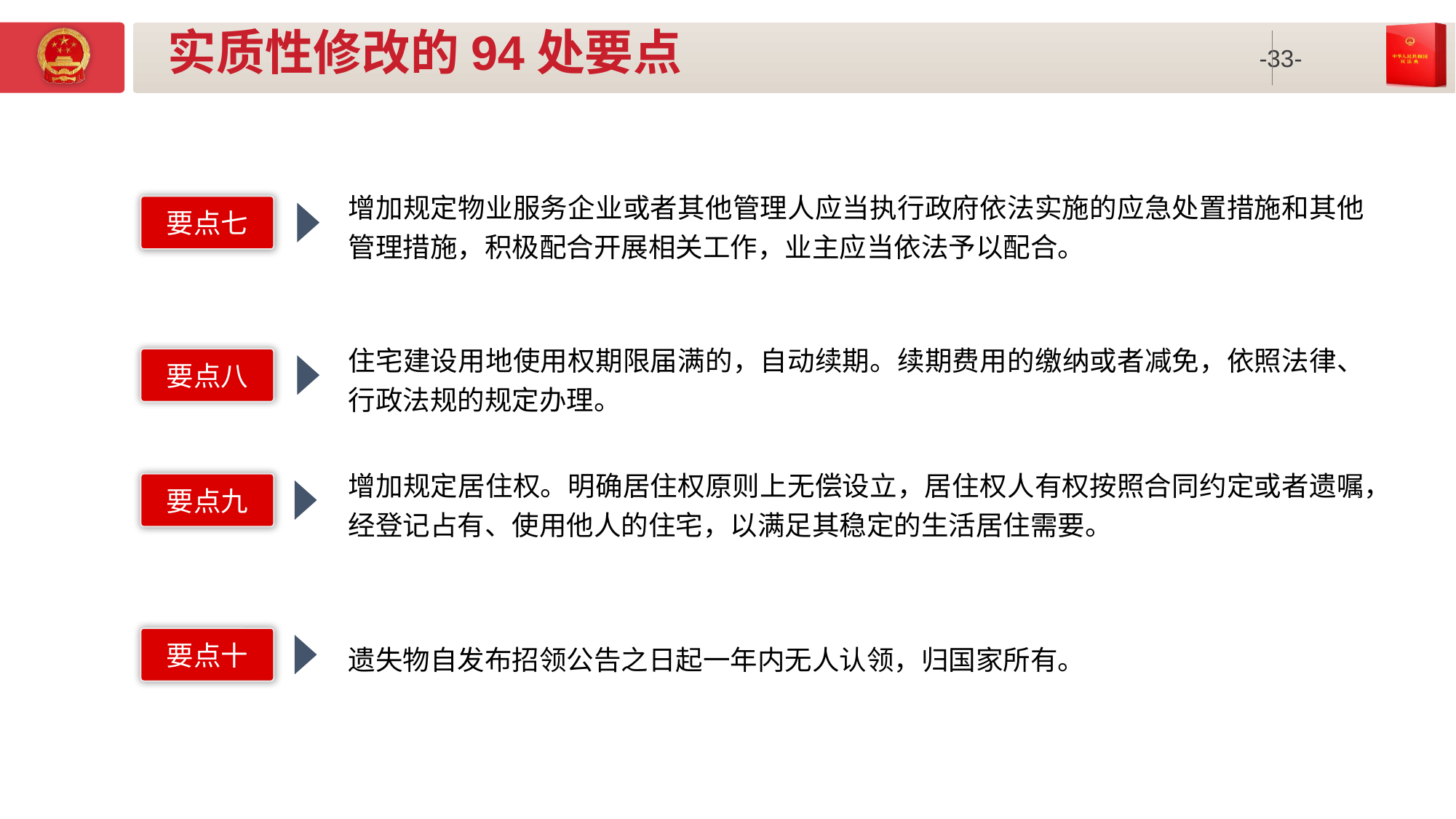

# 实质性修改的94处要点
增加规定物业服务企业或者其他管理人应当执行政府依法实施的应急处置措施和其他管理措施，积极配合开展相关工作，业主应当依法予以配合。
要点七

住宅建设用地使用权期限届满的，自动续期。续期费用的缴纳或者减免，依照法律、行政法规的规定办理。
要点八

增加规定居住权。明确居住权原则上无偿设立，居住权人有权按照合同约定或者遗嘱，经登记占有、使用他人的住宅，以满足其稳定的生活居住需要。
要点九

要点十
遗失物自发布招领公告之日起一年内无人认领，归国家所有。